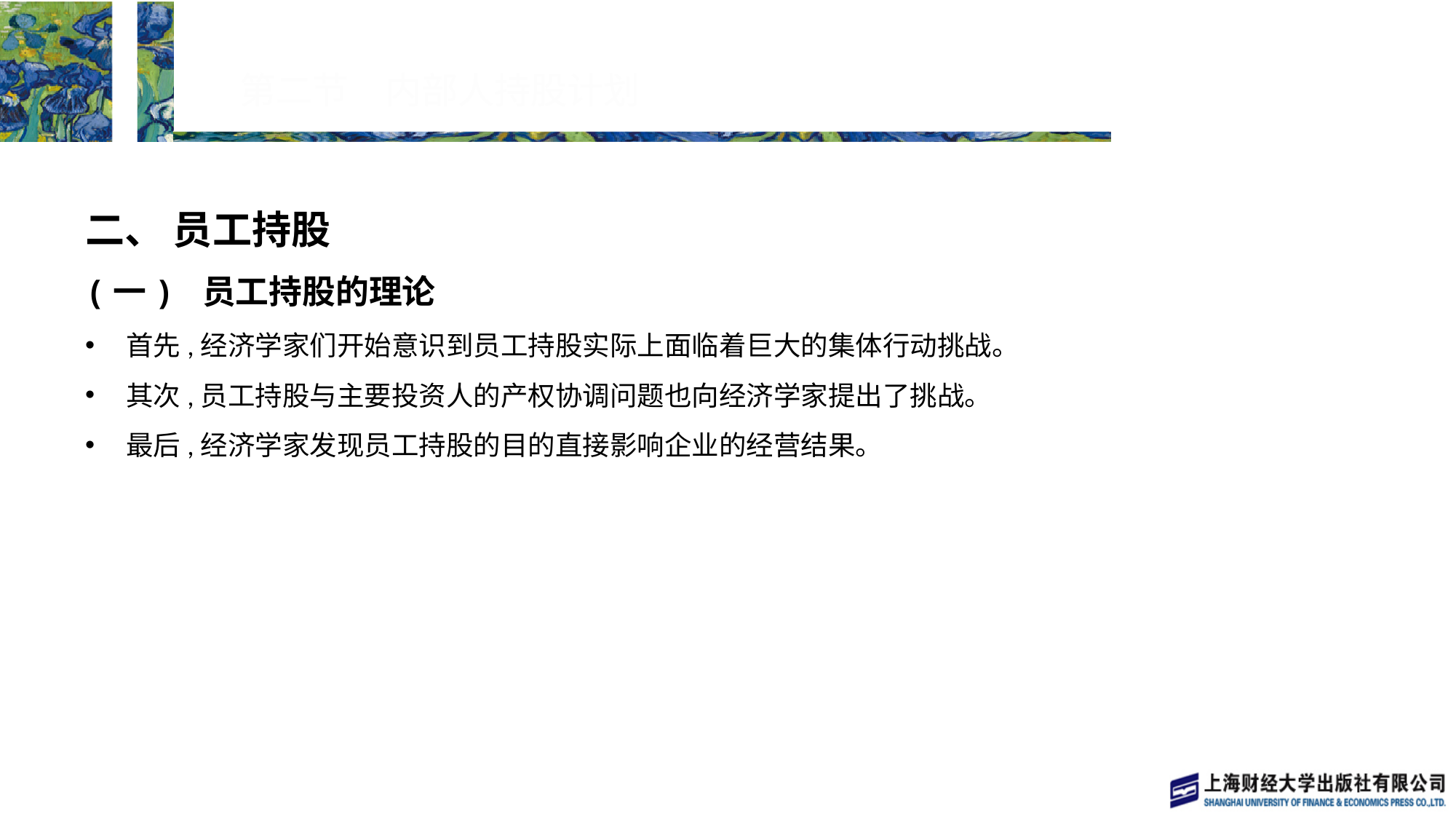

# 第二节　内部人持股计划
二、 员工持股
(一) 员工持股的理论
首先,经济学家们开始意识到员工持股实际上面临着巨大的集体行动挑战。
其次,员工持股与主要投资人的产权协调问题也向经济学家提出了挑战。
最后,经济学家发现员工持股的目的直接影响企业的经营结果。